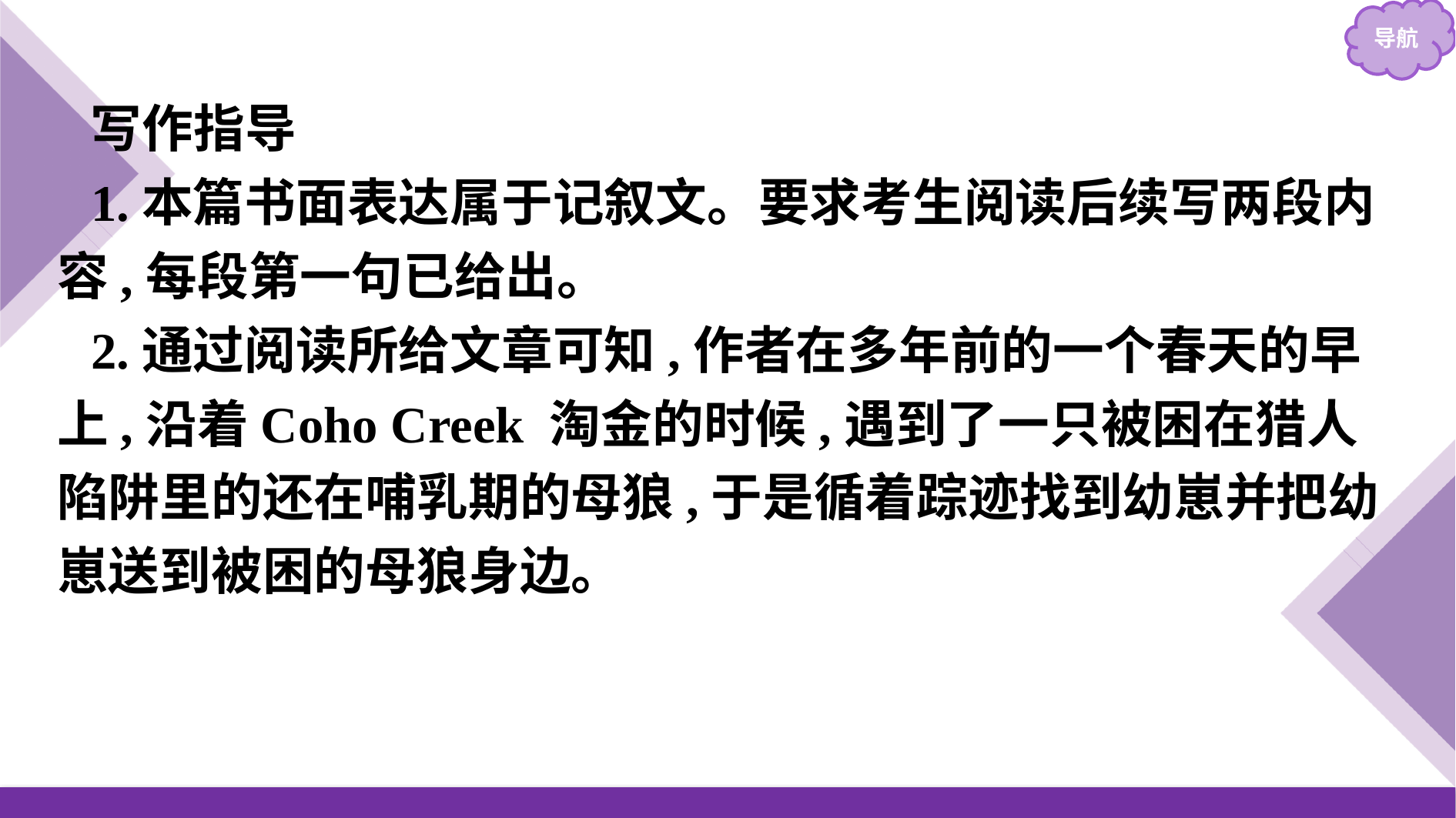

写作指导
1.本篇书面表达属于记叙文。要求考生阅读后续写两段内容,每段第一句已给出。
2.通过阅读所给文章可知,作者在多年前的一个春天的早上,沿着Coho Creek 淘金的时候,遇到了一只被困在猎人陷阱里的还在哺乳期的母狼,于是循着踪迹找到幼崽并把幼崽送到被困的母狼身边。